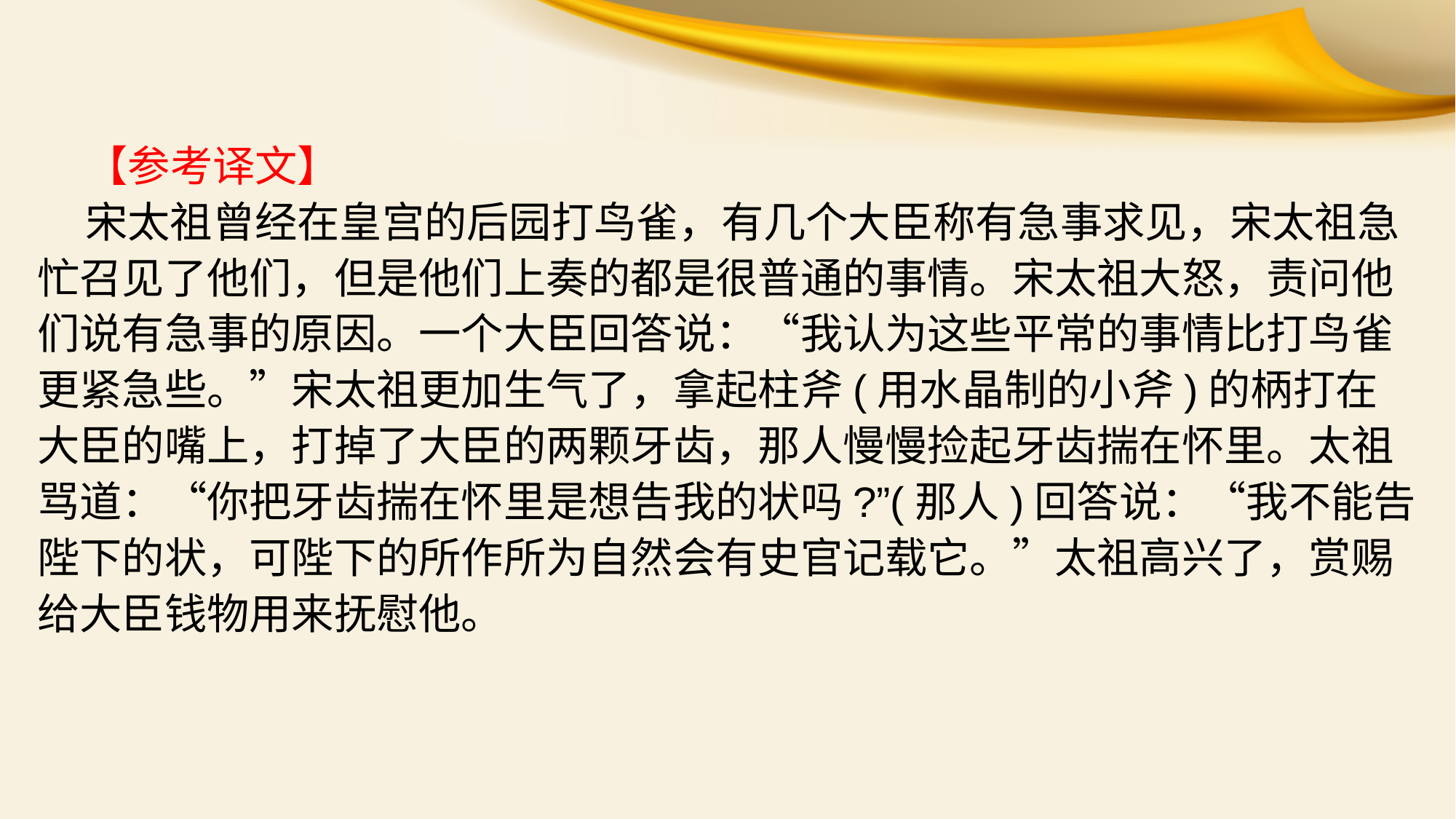

【参考译文】
    宋太祖曾经在皇宫的后园打鸟雀，有几个大臣称有急事求见，宋太祖急忙召见了他们，但是他们上奏的都是很普通的事情。宋太祖大怒，责问他们说有急事的原因。一个大臣回答说：“我认为这些平常的事情比打鸟雀更紧急些。”宋太祖更加生气了，拿起柱斧(用水晶制的小斧)的柄打在大臣的嘴上，打掉了大臣的两颗牙齿，那人慢慢捡起牙齿揣在怀里。太祖骂道：“你把牙齿揣在怀里是想告我的状吗?”(那人)回答说：“我不能告陛下的状，可陛下的所作所为自然会有史官记载它。”太祖高兴了，赏赐给大臣钱物用来抚慰他。